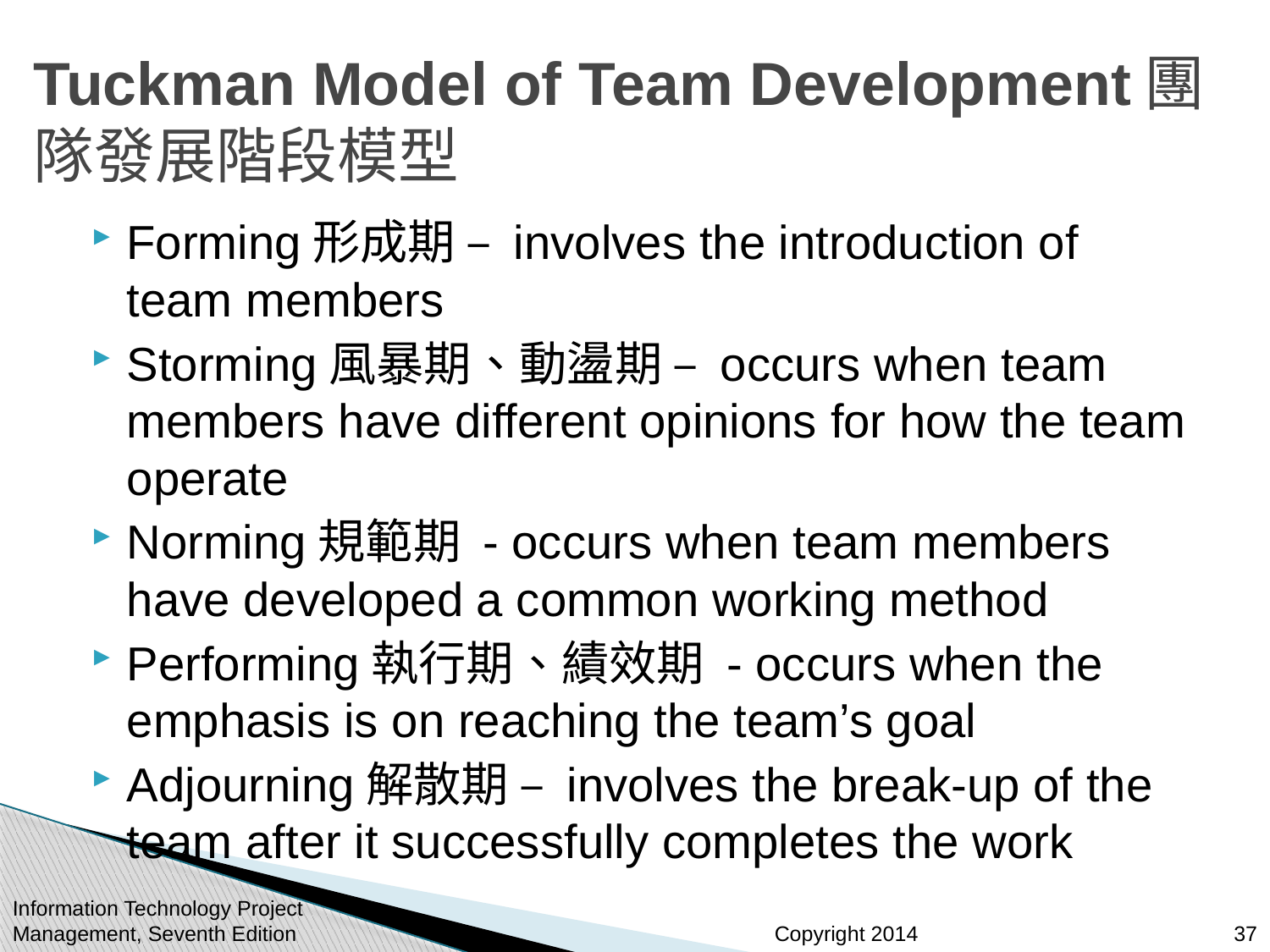

# Tuckman Model of Team Development團隊發展階段模型
Forming形成期 – involves the introduction of team members
Storming風暴期、動盪期 – occurs when team members have different opinions for how the team operate
Norming規範期 - occurs when team members have developed a common working method
Performing執行期、績效期 - occurs when the emphasis is on reaching the team’s goal
Adjourning解散期 – involves the break-up of the team after it successfully completes the work
Information Technology Project Management, Seventh Edition
37